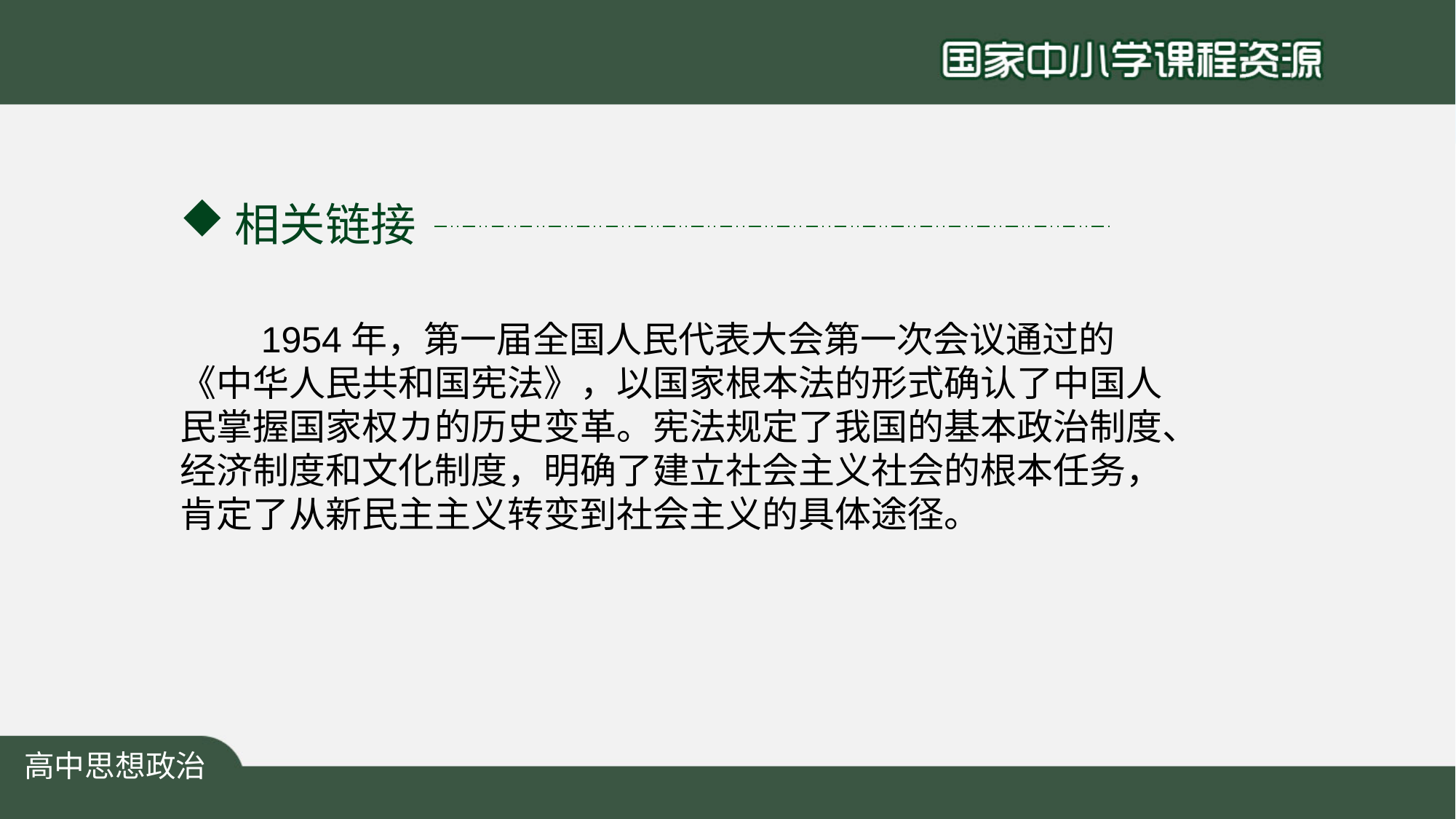

# 相关链接
        1954年，第一届全国人民代表大会第一次会议通过的《中华人民共和国宪法》，以国家根本法的形式确认了中国人民掌握国家权カ的历史变革。宪法规定了我国的基本政治制度、经济制度和文化制度，明确了建立社会主义社会的根本任务，肯定了从新民主主义转变到社会主义的具体途径。